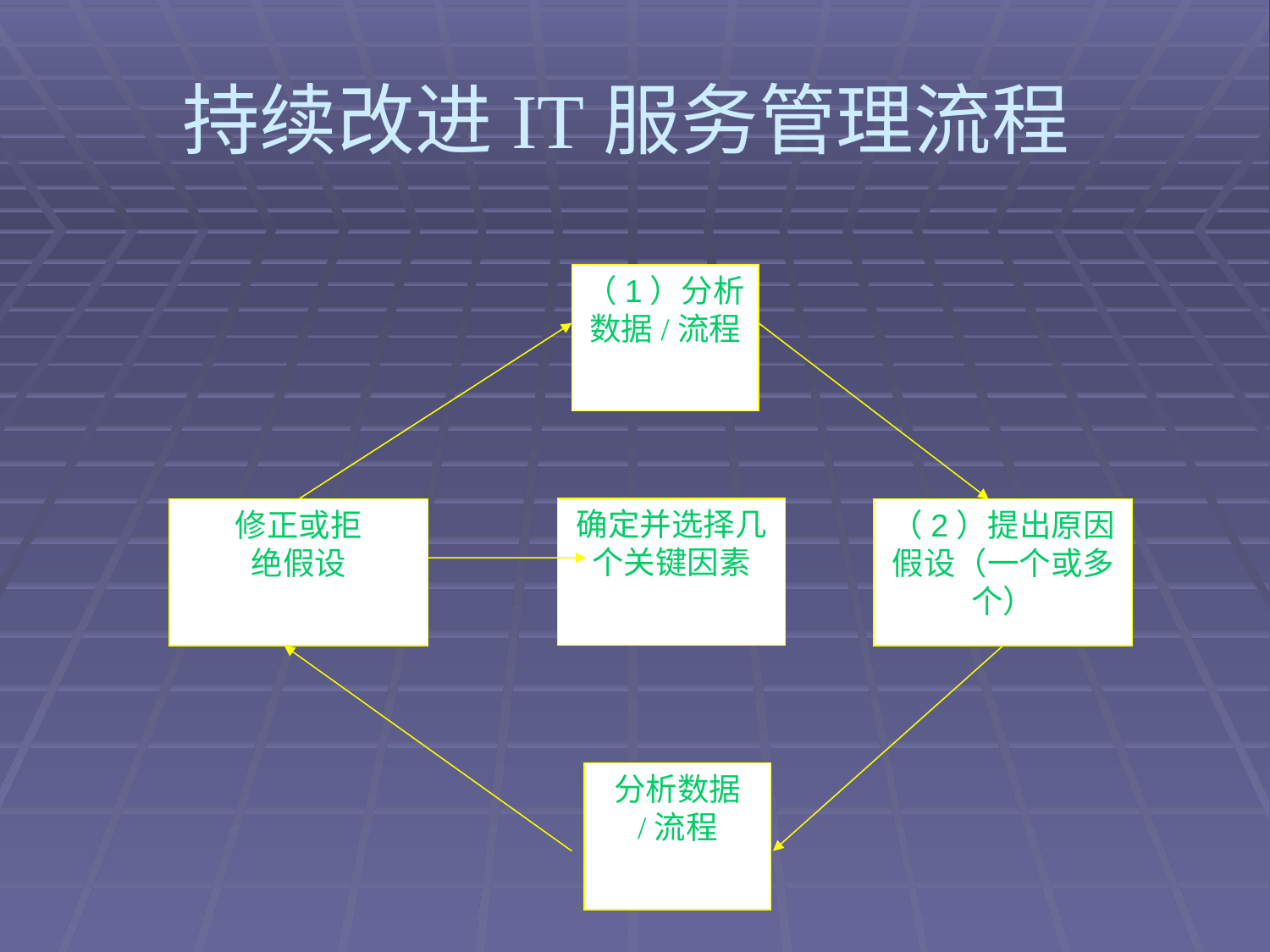

# 持续改进IT服务管理流程
（1）分析数据/流程

确定并选择几个关键因素
修正或拒
绝假设
（2）提出原因假设（一个或多个）

分析数据
/流程